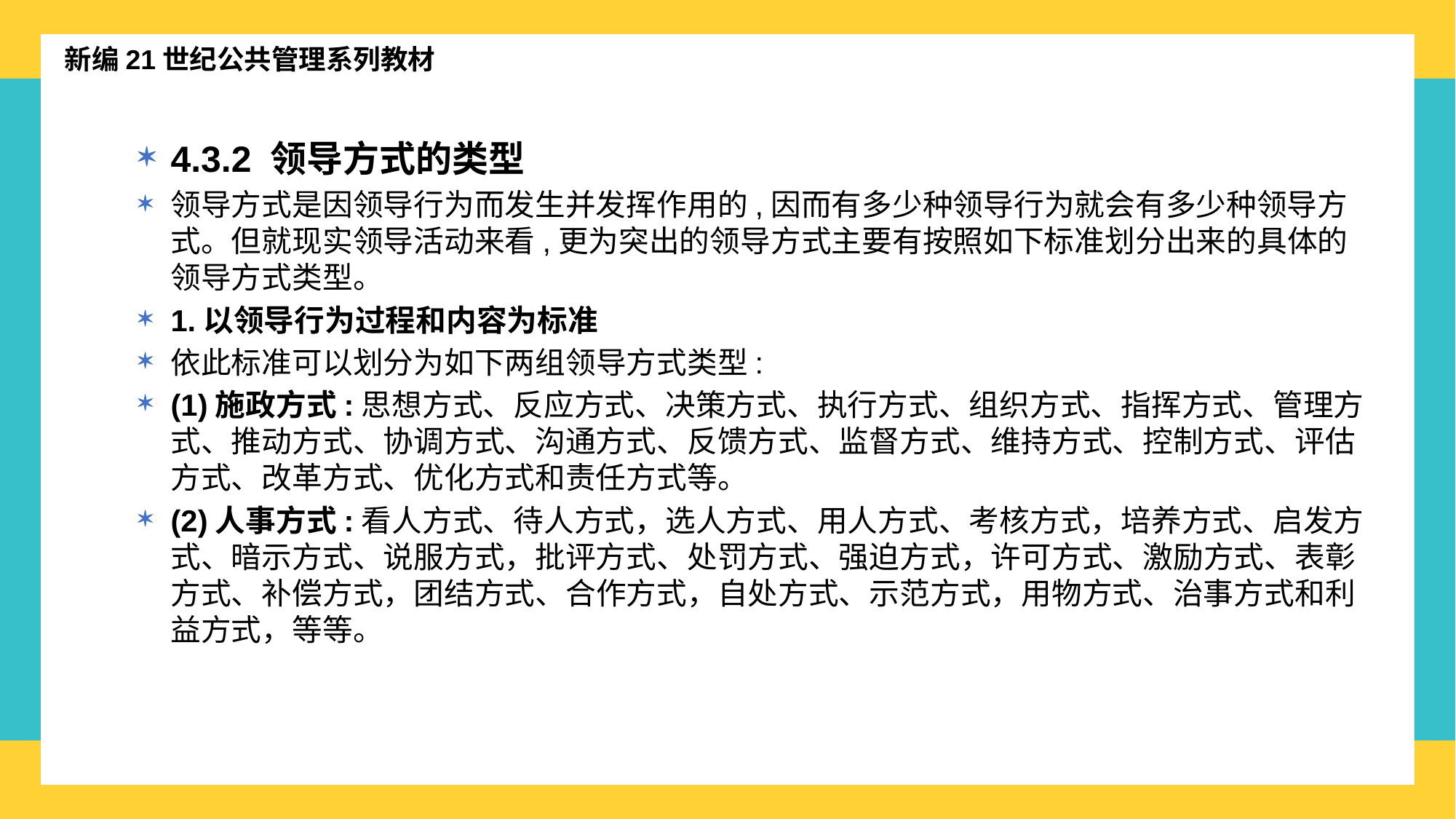

新编21世纪公共管理系列教材
4.3.2 领导方式的类型
领导方式是因领导行为而发生并发挥作用的,因而有多少种领导行为就会有多少种领导方式。但就现实领导活动来看,更为突出的领导方式主要有按照如下标准划分出来的具体的领导方式类型。
1.以领导行为过程和内容为标准
依此标准可以划分为如下两组领导方式类型:
(1)施政方式:思想方式、反应方式、决策方式、执行方式、组织方式、指挥方式、管理方式、推动方式、协调方式、沟通方式、反馈方式、监督方式、维持方式、控制方式、评估方式、改革方式、优化方式和责任方式等。
(2)人事方式:看人方式、待人方式，选人方式、用人方式、考核方式，培养方式、启发方式、暗示方式、说服方式，批评方式、处罚方式、强迫方式，许可方式、激励方式、表彰方式、补偿方式，团结方式、合作方式，自处方式、示范方式，用物方式、治事方式和利益方式，等等。